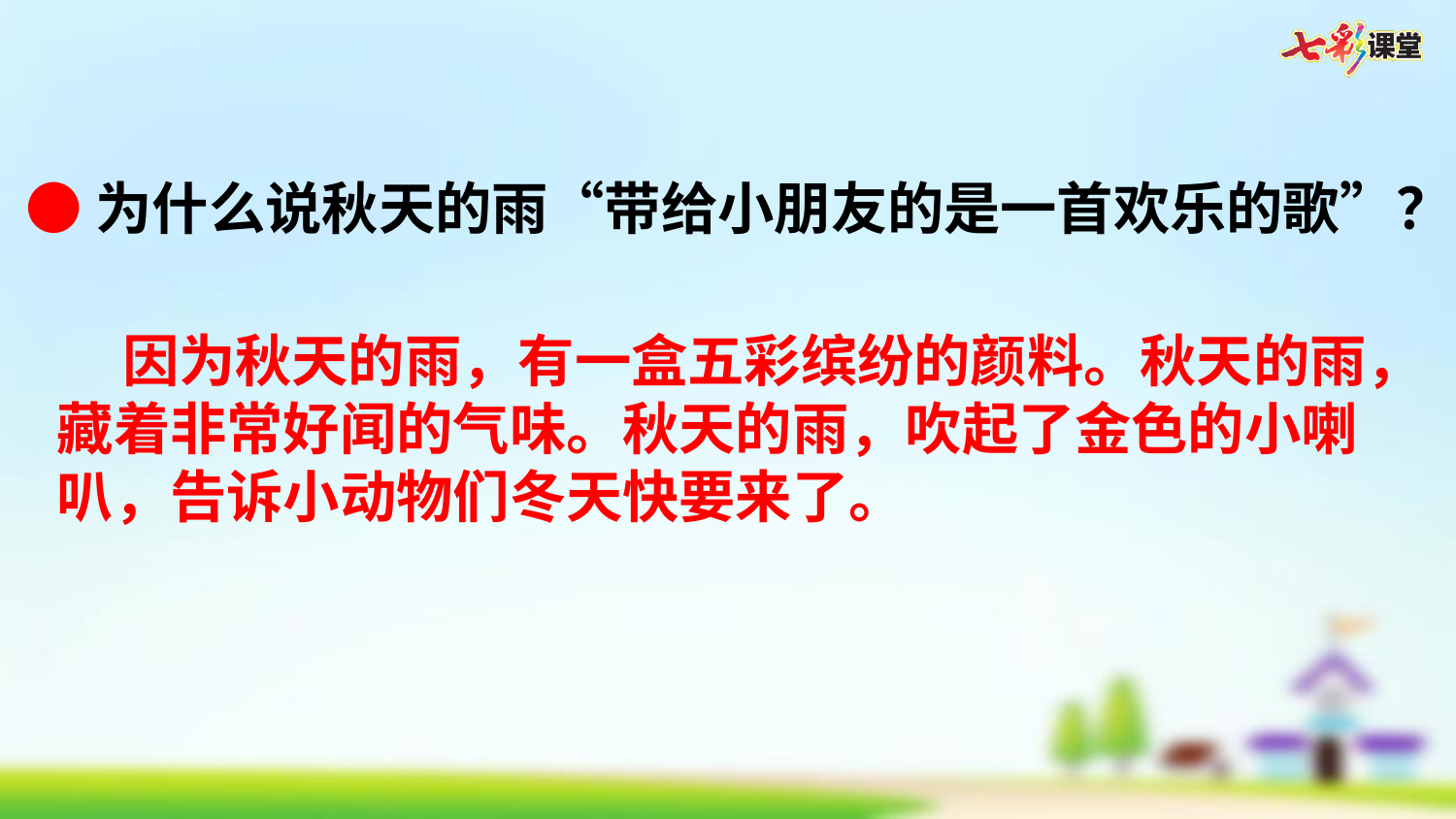

●为什么说秋天的雨“带给小朋友的是一首欢乐的歌”？
    因为秋天的雨，有一盒五彩缤纷的颜料。秋天的雨，藏着非常好闻的气味。秋天的雨，吹起了金色的小喇叭，告诉小动物们冬天快要来了。